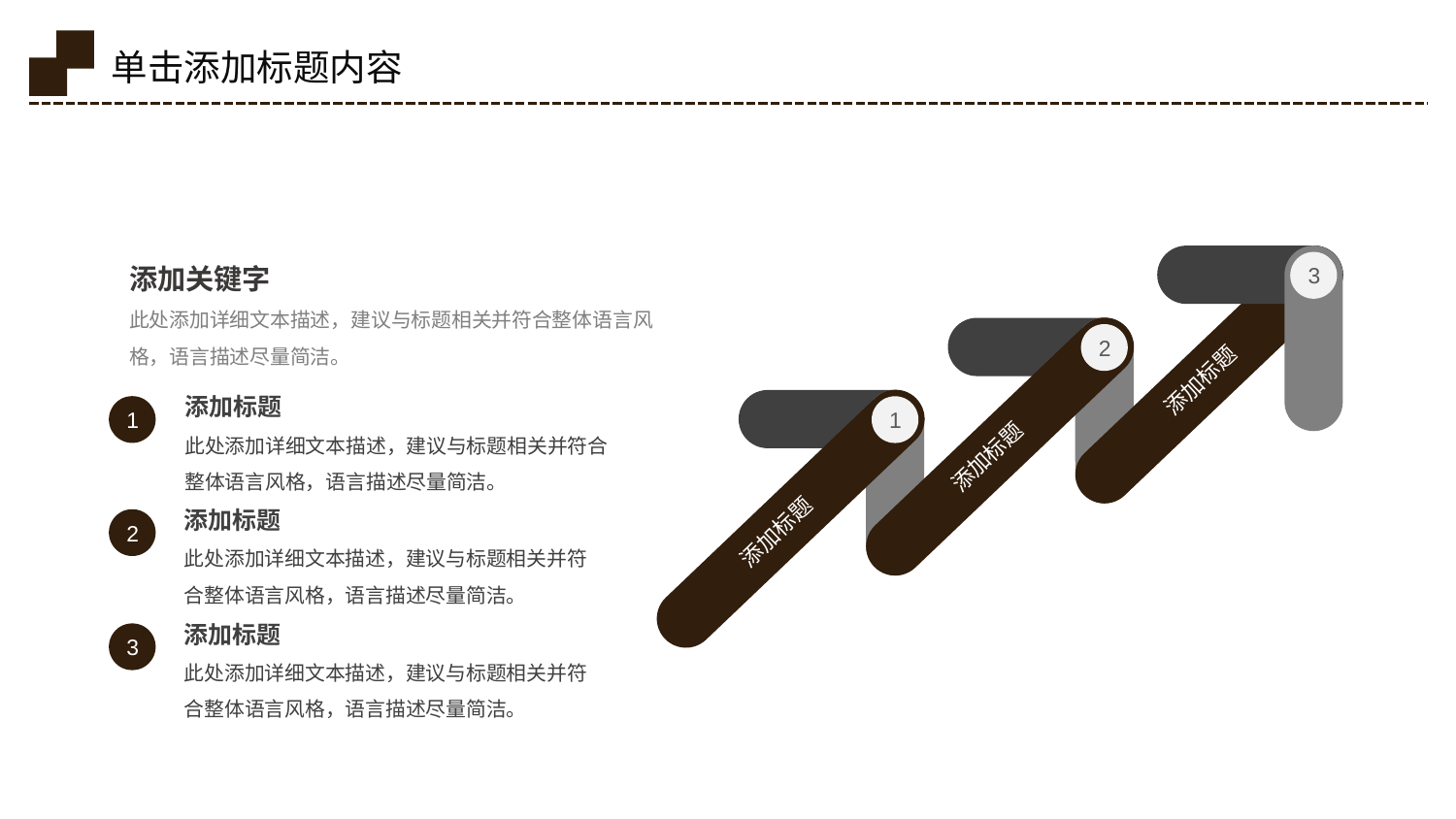

单击添加标题内容
添加关键字
此处添加详细文本描述，建议与标题相关并符合整体语言风格，语言描述尽量简洁。

3

添加标题

2

添加标题
添加标题
此处添加详细文本描述，建议与标题相关并符合整体语言风格，语言描述尽量简洁。

1

添加标题
1
添加标题
此处添加详细文本描述，建议与标题相关并符合整体语言风格，语言描述尽量简洁。
2
添加标题
此处添加详细文本描述，建议与标题相关并符合整体语言风格，语言描述尽量简洁。
3